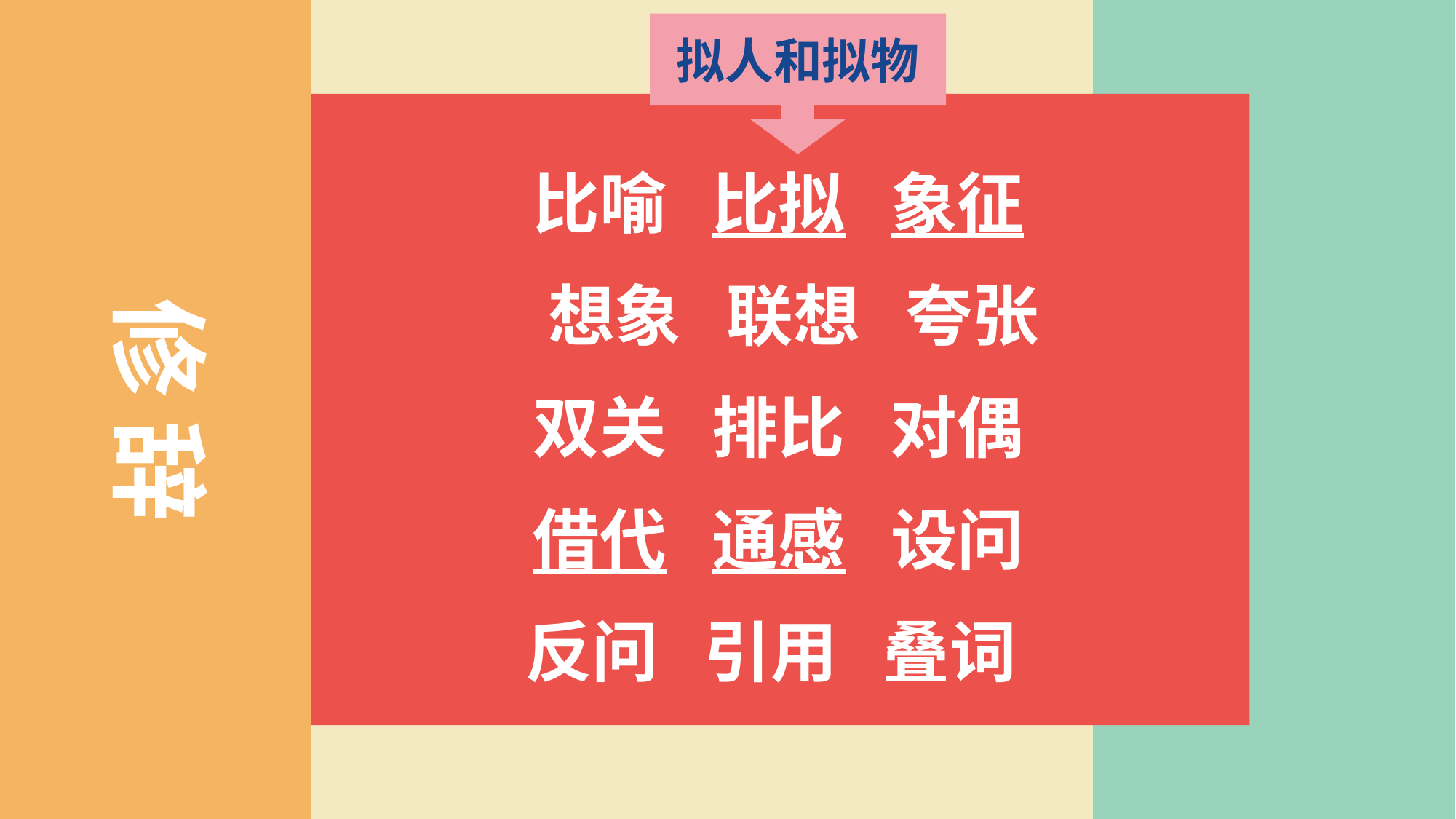

拟人和拟物

比喻   比拟   象征
想象   联想   夸张
双关   排比   对偶
借代   通感   设问
反问   引用   叠词
修 辞